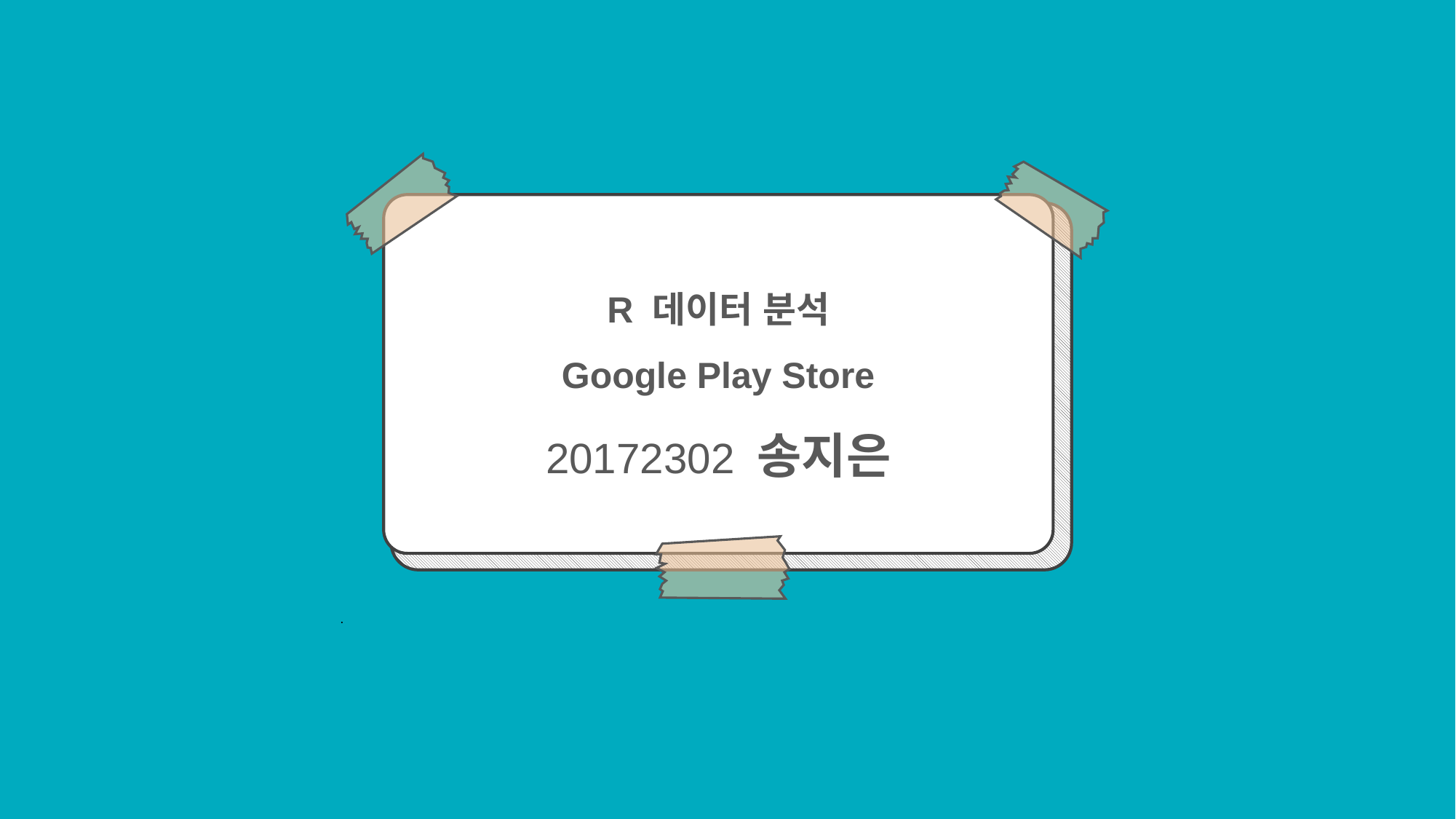

R 데이터 분석
Google Play Store
20172302 송지은

.